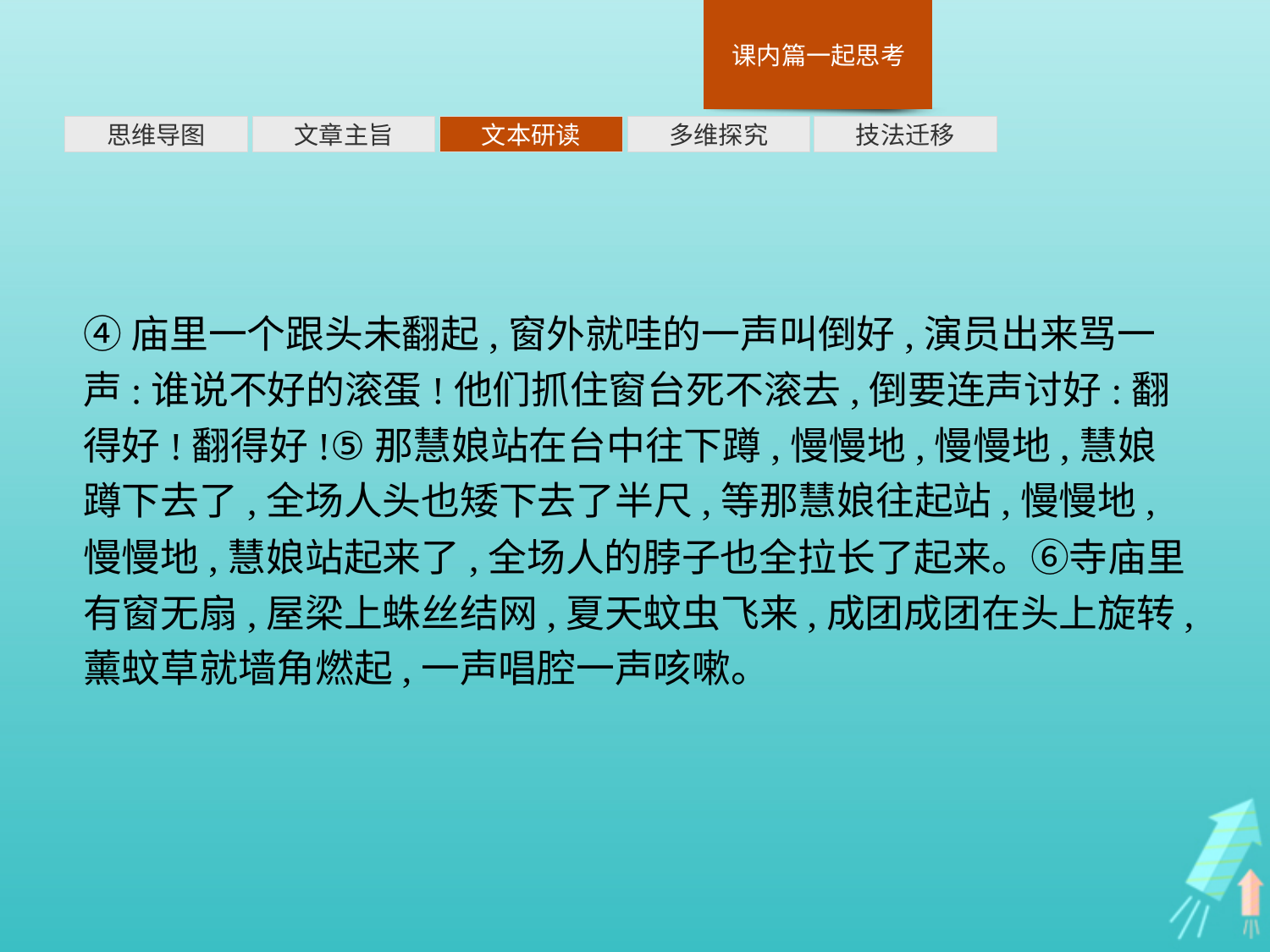

多维探究
思维导图
文章主旨
文本研读
技法迁移
④庙里一个跟头未翻起,窗外就哇的一声叫倒好,演员出来骂一声:谁说不好的滚蛋!他们抓住窗台死不滚去,倒要连声讨好:翻得好!翻得好!⑤那慧娘站在台中往下蹲,慢慢地,慢慢地,慧娘蹲下去了,全场人头也矮下去了半尺,等那慧娘往起站,慢慢地,慢慢地,慧娘站起来了,全场人的脖子也全拉长了起来。⑥寺庙里有窗无扇,屋梁上蛛丝结网,夏天蚊虫飞来,成团成团在头上旋转,薰蚊草就墙角燃起,一声唱腔一声咳嗽。